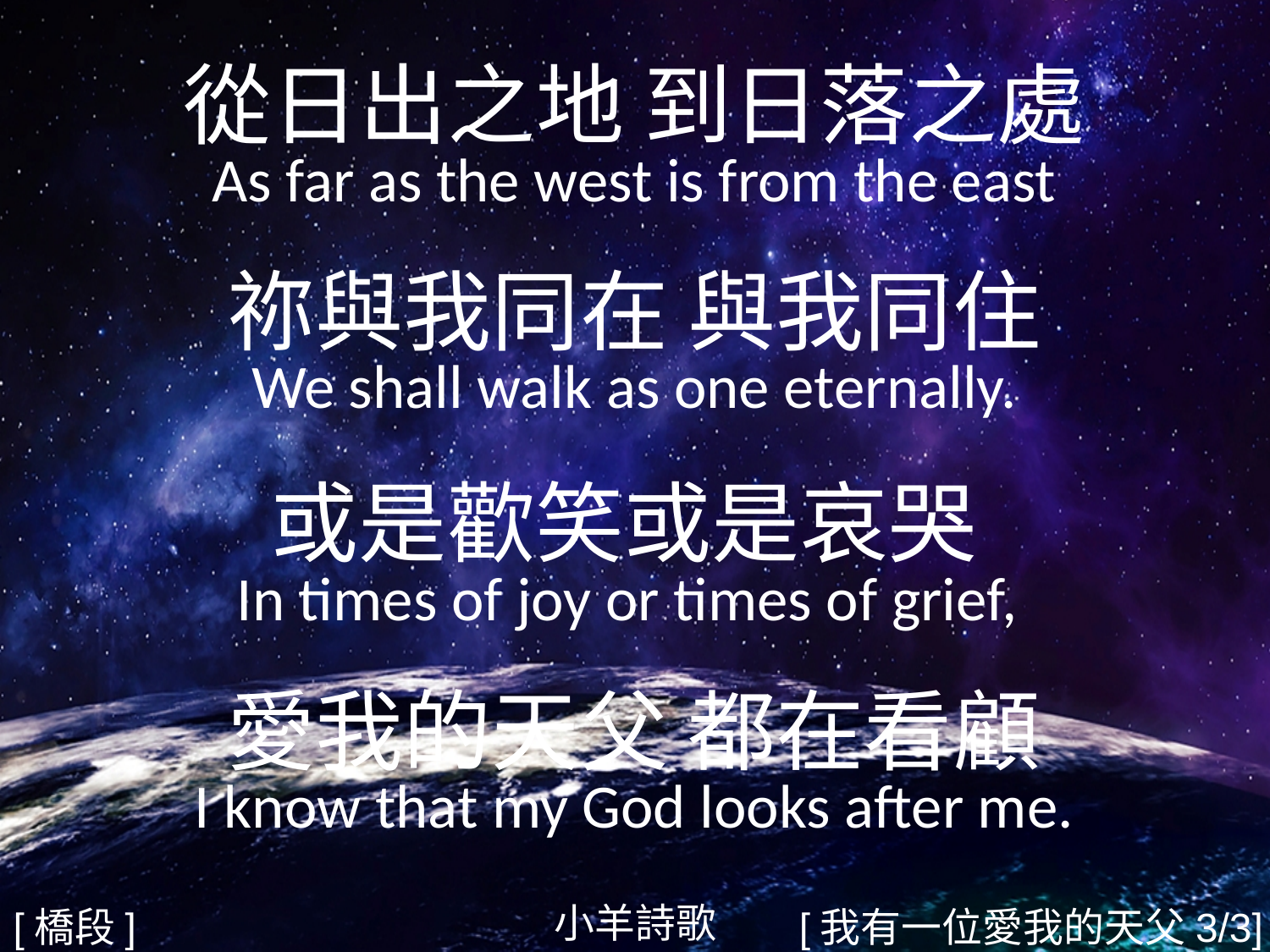

從日出之地 到日落之處
As far as the west is from the east

祢與我同在 與我同住
We shall walk as one eternally.

或是歡笑或是哀哭
In times of joy or times of grief,

愛我的天父 都在看顧
I know that my God looks after me.
#

小羊詩歌
[橋段]
[我有一位愛我的天父3/3]